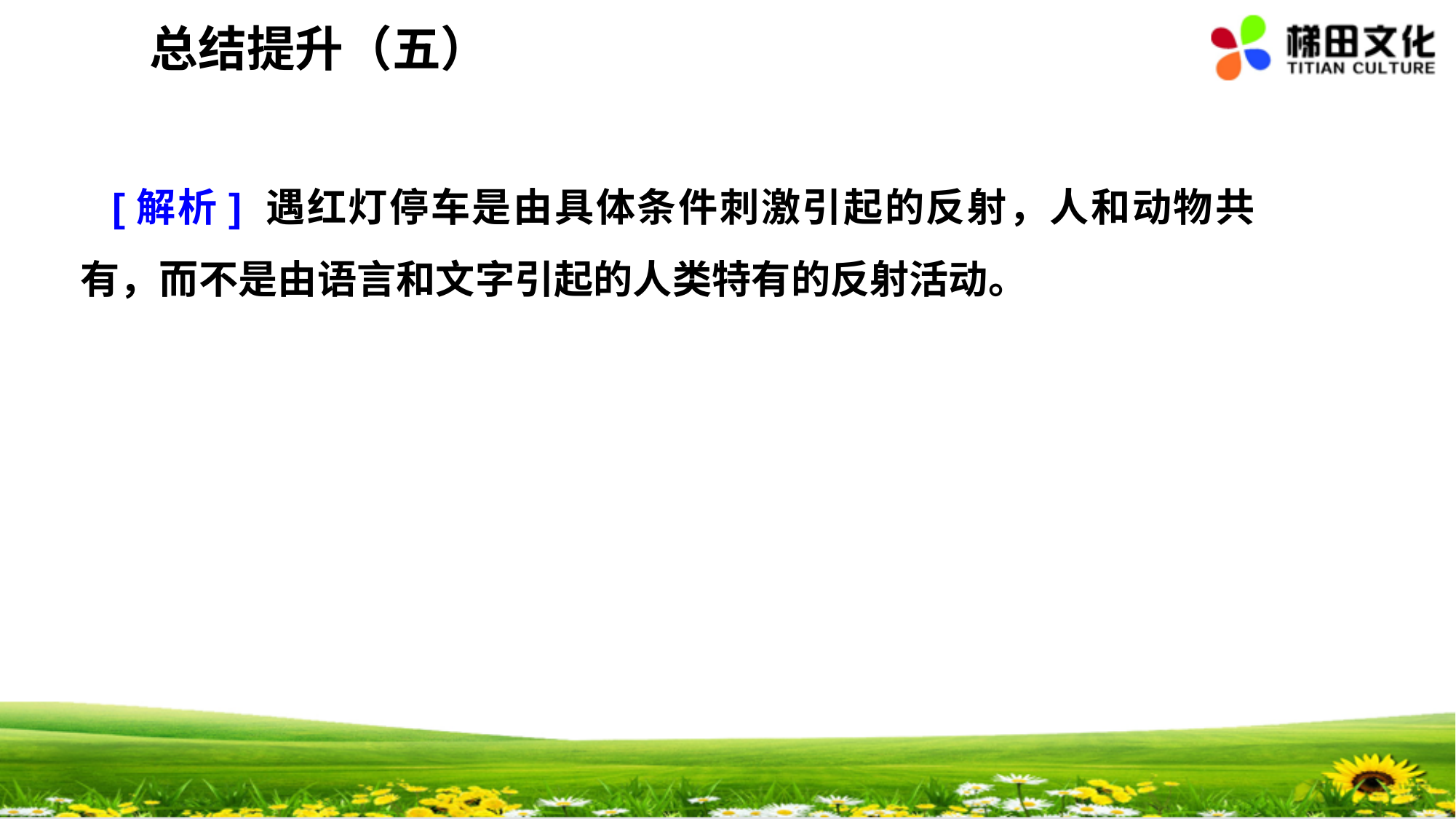

总结提升（五）
[解析] 遇红灯停车是由具体条件刺激引起的反射，人和动物共有，而不是由语言和文字引起的人类特有的反射活动。